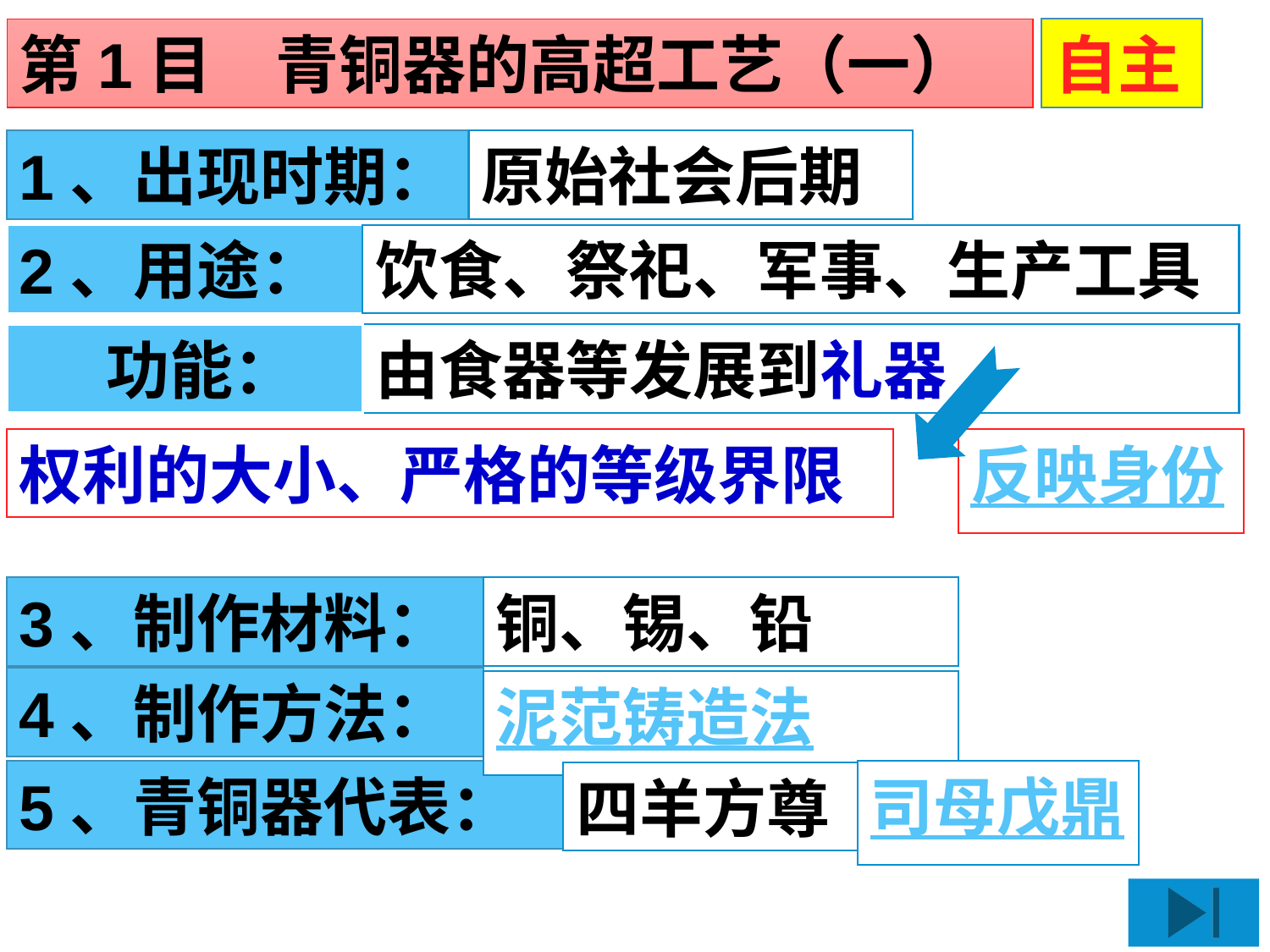

第1目　青铜器的高超工艺（一）
自主
1、出现时期：
原始社会后期
2、用途：
饮食、祭祀、军事、生产工具
     功能：
由食器等发展到礼器

权利的大小、严格的等级界限
反映身份
3、制作材料：
铜、锡、铅
4、制作方法：
泥范铸造法
5、青铜器代表：
司母戊鼎
四羊方尊